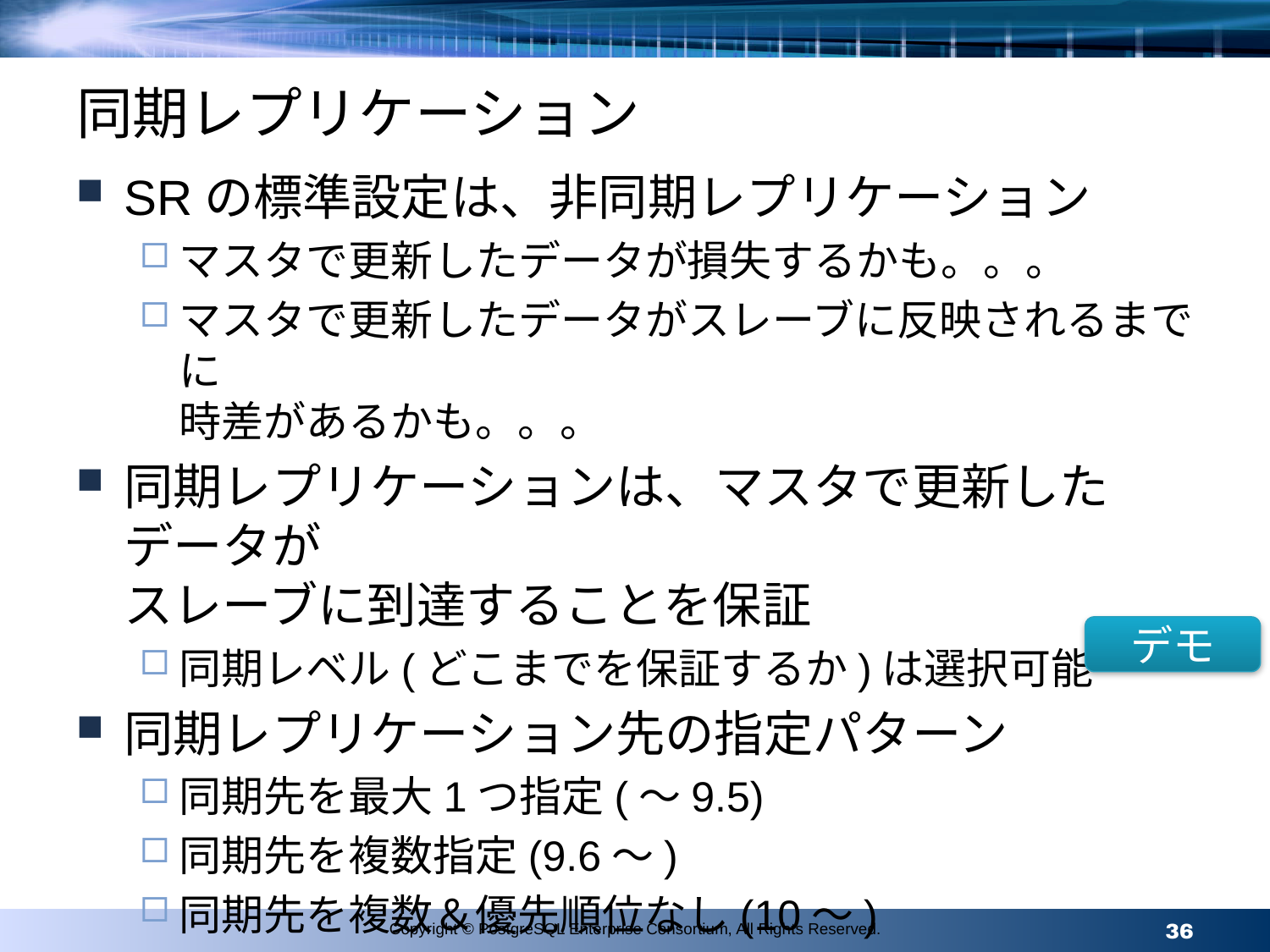

# 同期レプリケーション
SRの標準設定は、非同期レプリケーション
マスタで更新したデータが損失するかも。。。
マスタで更新したデータがスレーブに反映されるまでに
時差があるかも。。。
同期レプリケーションは、マスタで更新したデータが
スレーブに到達することを保証
同期レベル(どこまでを保証するか)は選択可能
同期レプリケーション先の指定パターン
同期先を最大1つ指定(～9.5)
同期先を複数指定(9.6～)
同期先を複数＆優先順位なし(10～)

デモ
36